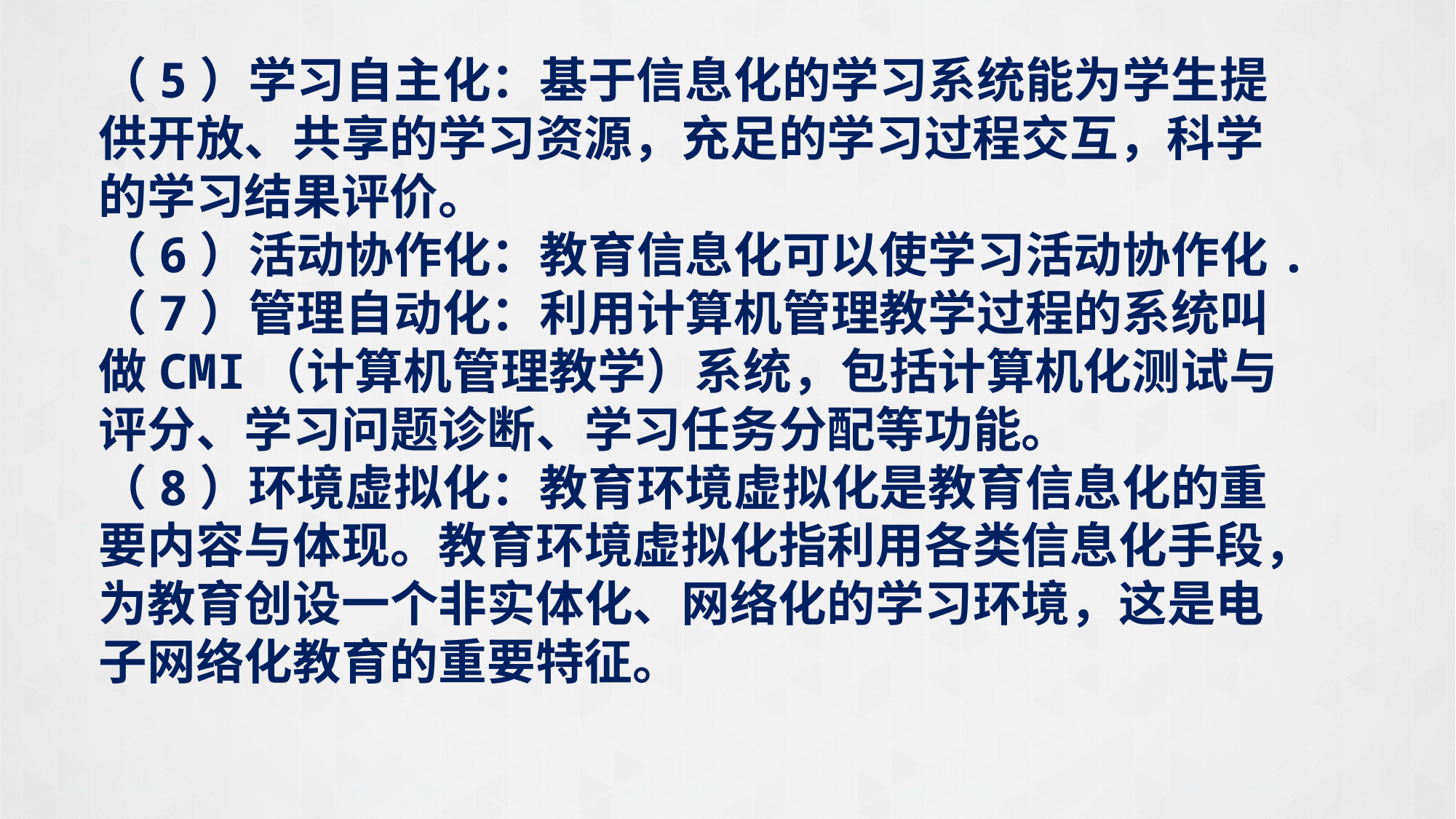

（5）学习自主化：基于信息化的学习系统能为学生提供开放、共享的学习资源，充足的学习过程交互，科学的学习结果评价。
（6）活动协作化：教育信息化可以使学习活动协作化.
（7）管理自动化：利用计算机管理教学过程的系统叫做CMI（计算机管理教学）系统，包括计算机化测试与评分、学习问题诊断、学习任务分配等功能。
（8）环境虚拟化：教育环境虚拟化是教育信息化的重要内容与体现。教育环境虚拟化指利用各类信息化手段，为教育创设一个非实体化、网络化的学习环境，这是电子网络化教育的重要特征。